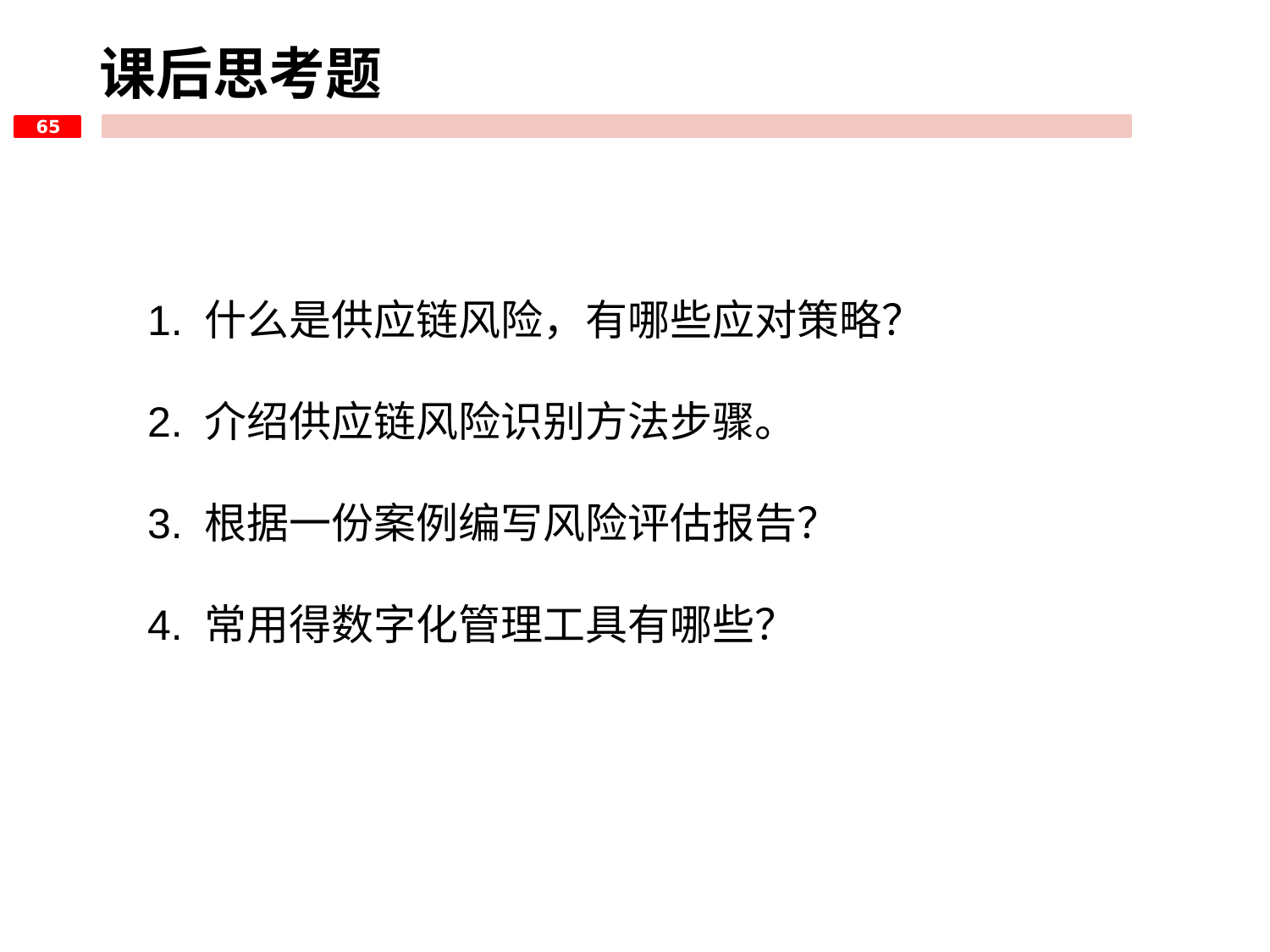

课后思考题

65
1. 什么是供应链风险，有哪些应对策略？
2. 介绍供应链风险识别方法步骤。
3. 根据一份案例编写风险评估报告？
4. 常用得数字化管理工具有哪些？